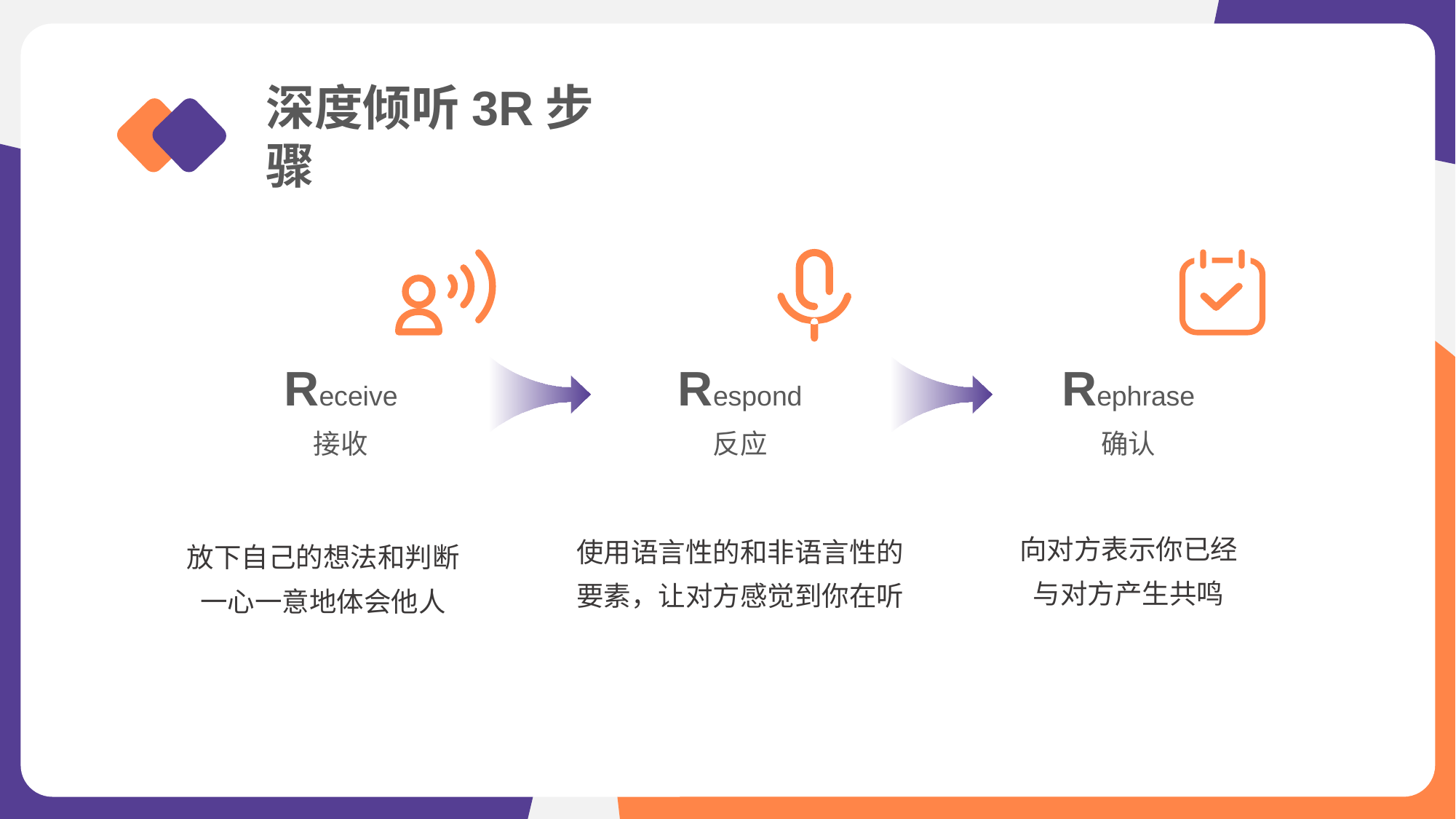

深度倾听3R步骤

Receive
接收
Respond
反应
Rephrase
确认

向对方表示你已经
与对方产生共鸣
使用语言性的和非语言性的要素，让对方感觉到你在听
放下自己的想法和判断一心一意地体会他人